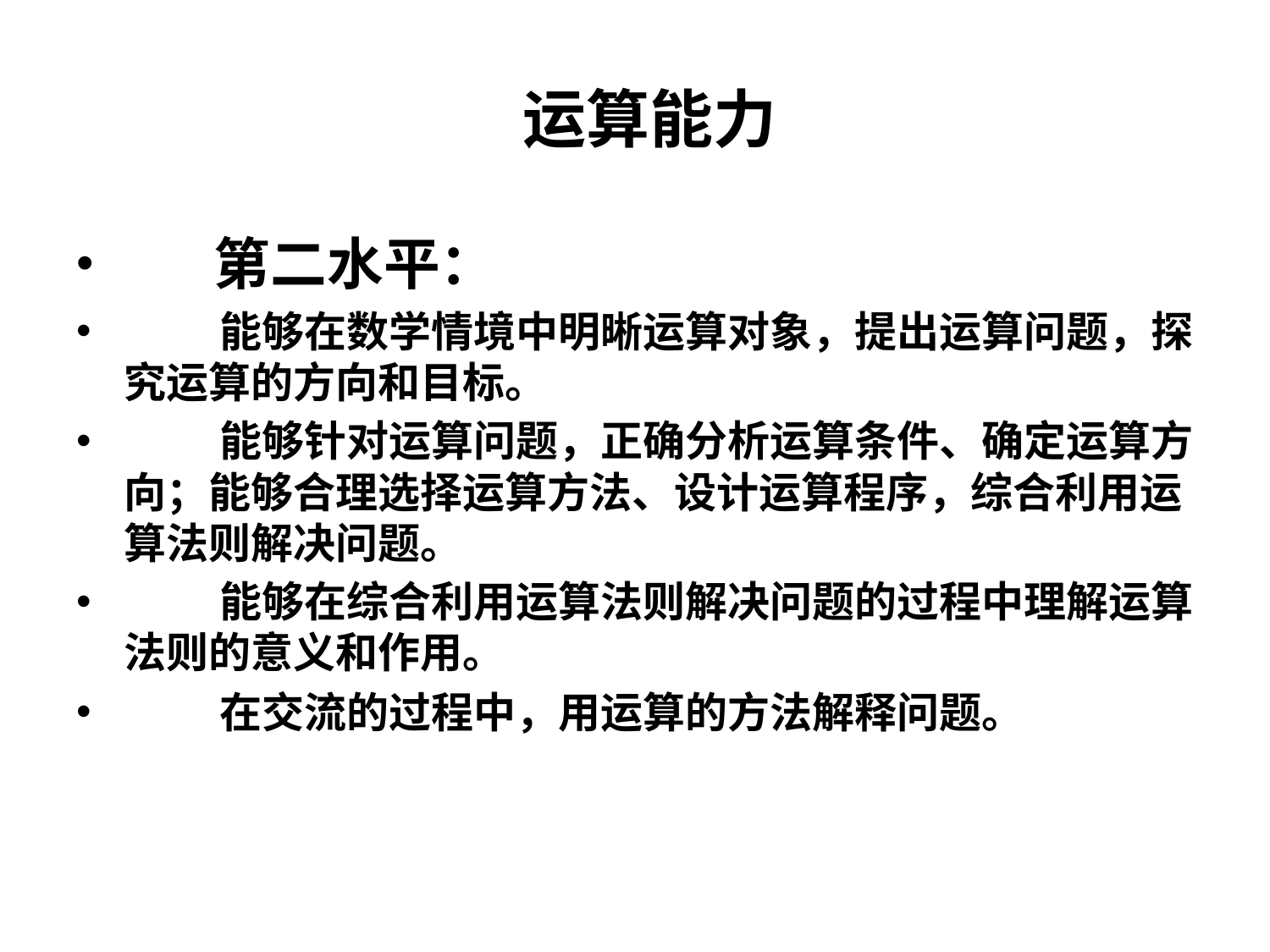

# 运算能力
       第二水平：
         能够在数学情境中明晰运算对象，提出运算问题，探究运算的方向和目标。
         能够针对运算问题，正确分析运算条件、确定运算方向；能够合理选择运算方法、设计运算程序，综合利用运算法则解决问题。
         能够在综合利用运算法则解决问题的过程中理解运算法则的意义和作用。
         在交流的过程中，用运算的方法解释问题。